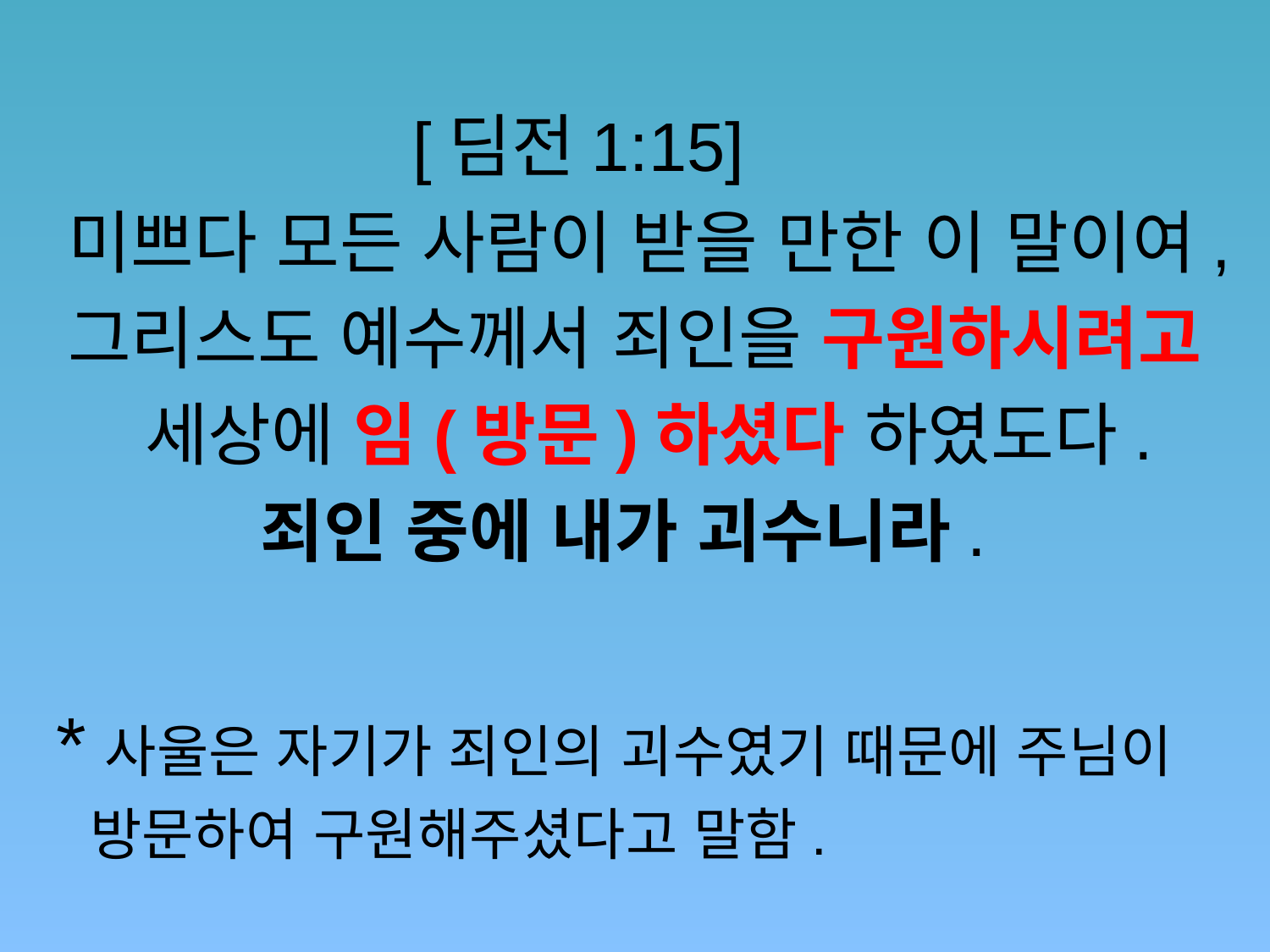

[딤전1:15]
  미쁘다 모든 사람이 받을 만한 이 말이여,
  그리스도 예수께서 죄인을 구원하시려고
      세상에 임(방문)하셨다 하였도다.
            죄인 중에 내가 괴수니라.

  *사울은 자기가 죄인의 괴수였기 때문에 주님이
    방문하여 구원해주셨다고 말함.

#